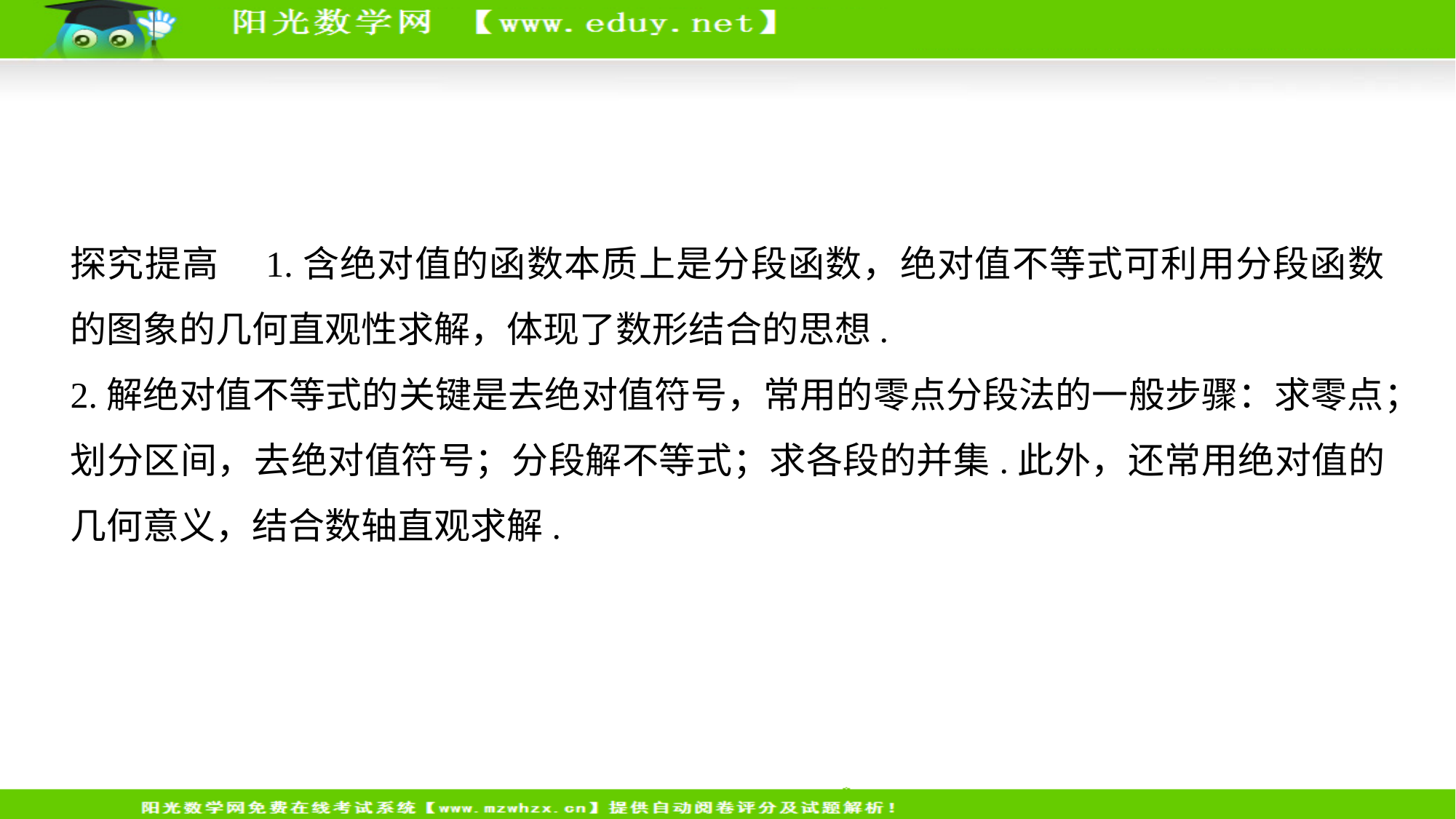

探究提高　1.含绝对值的函数本质上是分段函数，绝对值不等式可利用分段函数的图象的几何直观性求解，体现了数形结合的思想.
2.解绝对值不等式的关键是去绝对值符号，常用的零点分段法的一般步骤：求零点；划分区间，去绝对值符号；分段解不等式；求各段的并集.此外，还常用绝对值的几何意义，结合数轴直观求解.